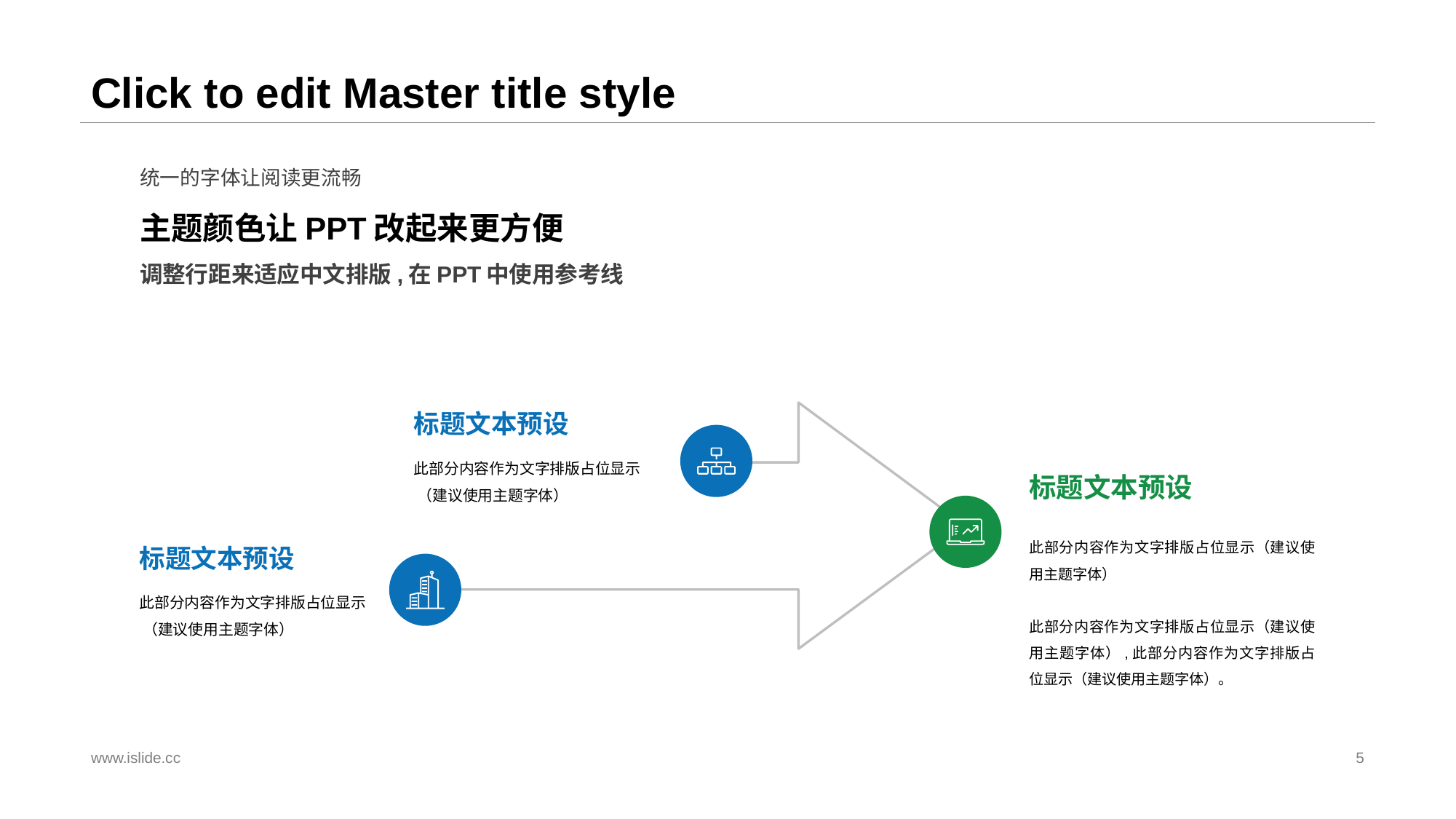

# Click to edit Master title style
统一的字体让阅读更流畅
主题颜色让PPT改起来更方便
调整行距来适应中文排版,在PPT中使用参考线

标题文本预设

此部分内容作为文字排版占位显示
 （建议使用主题字体）

标题文本预设

此部分内容作为文字排版占位显示（建议使用主题字体）

此部分内容作为文字排版占位显示（建议使用主题字体）,此部分内容作为文字排版占位显示（建议使用主题字体）。

标题文本预设

此部分内容作为文字排版占位显示
 （建议使用主题字体）
www.islide.cc
5